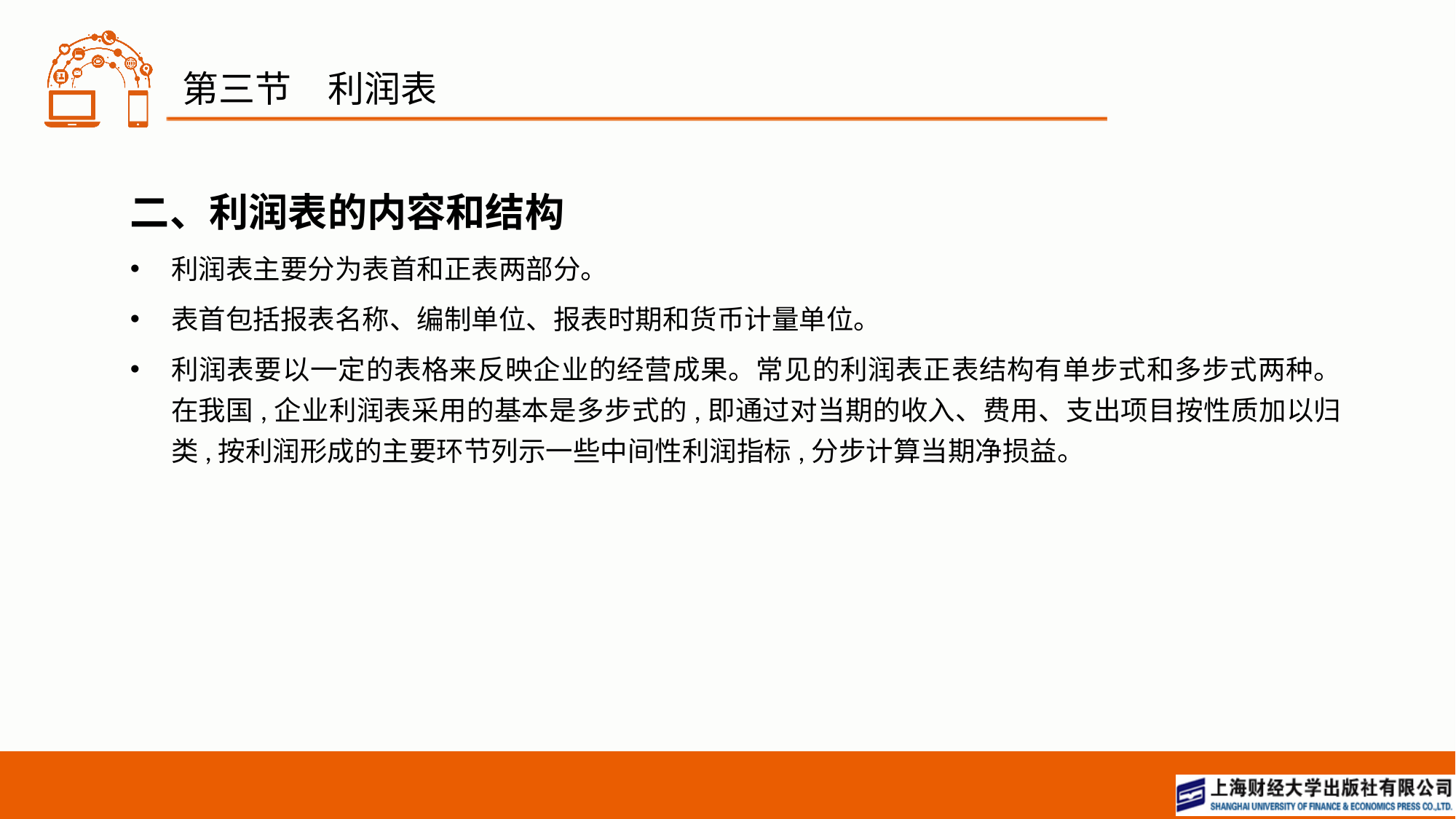

# 第三节　利润表
二、利润表的内容和结构
利润表主要分为表首和正表两部分。
表首包括报表名称、编制单位、报表时期和货币计量单位。
利润表要以一定的表格来反映企业的经营成果。常见的利润表正表结构有单步式和多步式两种。在我国,企业利润表采用的基本是多步式的,即通过对当期的收入、费用、支出项目按性质加以归类,按利润形成的主要环节列示一些中间性利润指标,分步计算当期净损益。